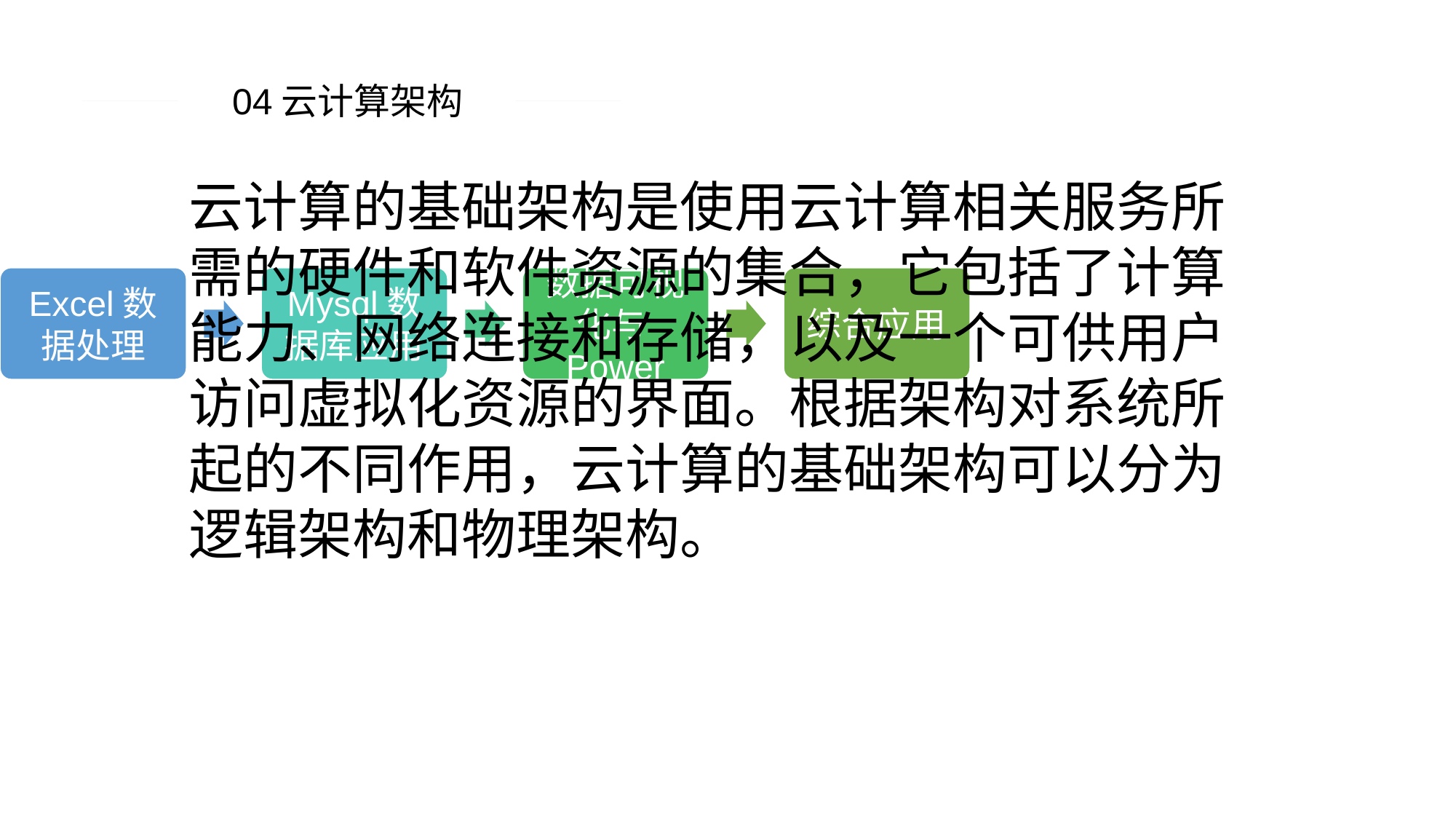

04云计算架构
Excel数据处理

Mysql数据库应用

数据可视化与Power

综合应用
云计算的基础架构是使用云计算相关服务所需的硬件和软件资源的集合，它包括了计算能力、网络连接和存储，以及一个可供用户访问虚拟化资源的界面。根据架构对系统所起的不同作用，云计算的基础架构可以分为逻辑架构和物理架构。

PPT模板 http://www.1ppt.com/moban/